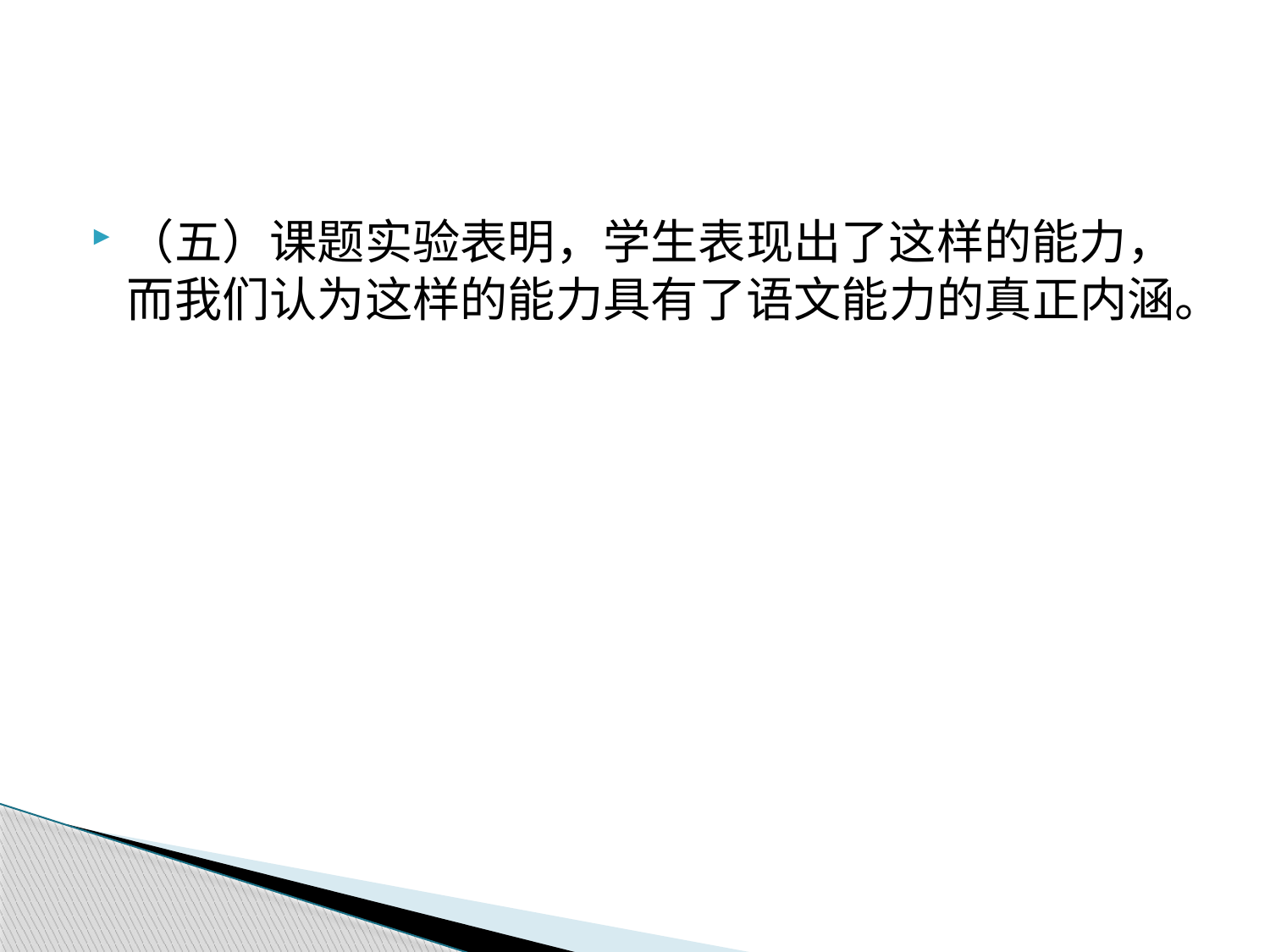

（五）课题实验表明，学生表现出了这样的能力，而我们认为这样的能力具有了语文能力的真正内涵。